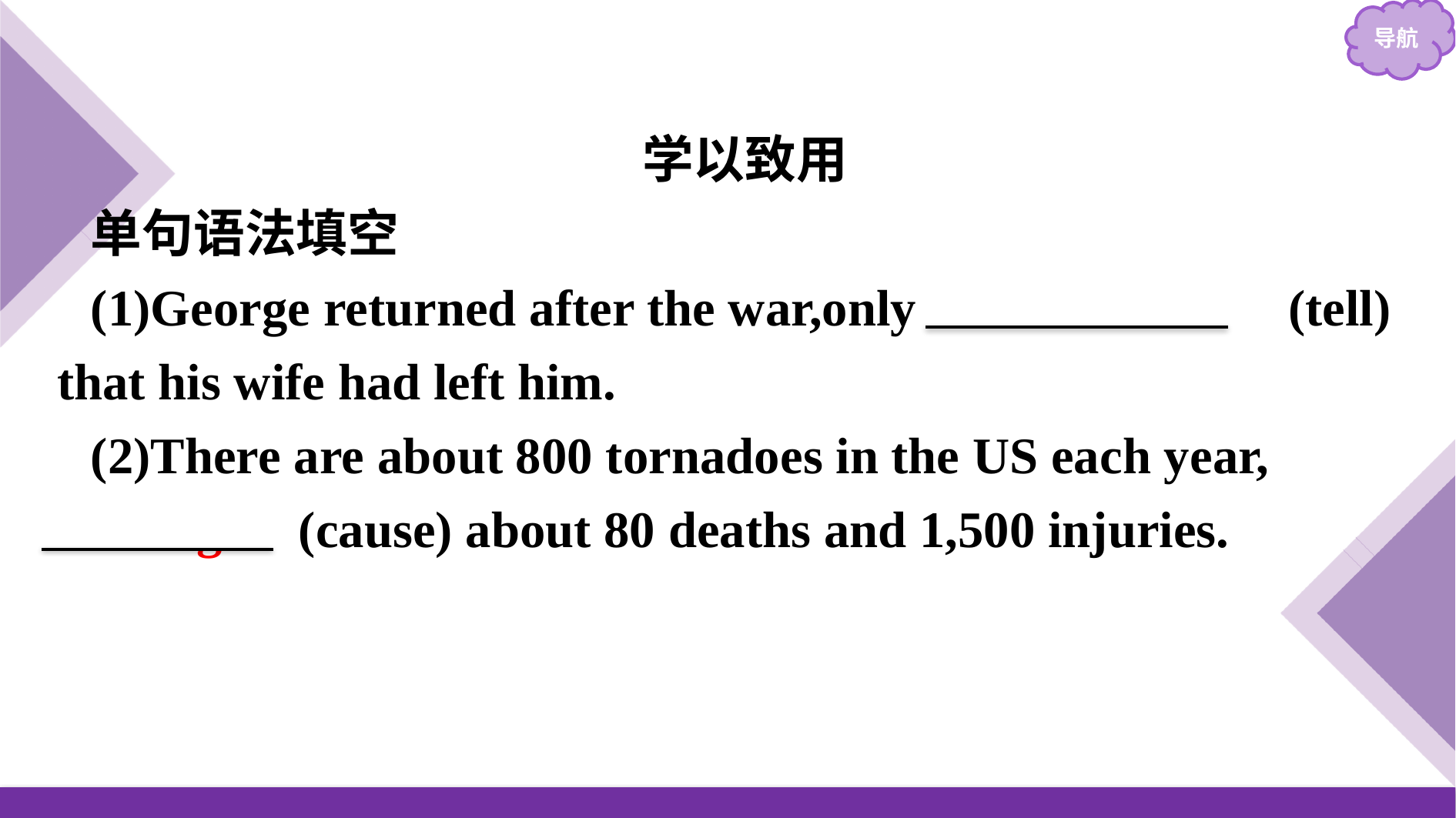

学以致用
单句语法填空
(1)George returned after the war,only 　to be told　(tell) that his wife had left him.
(2)There are about 800 tornadoes in the US each year,　causing　(cause) about 80 deaths and 1,500 injuries.